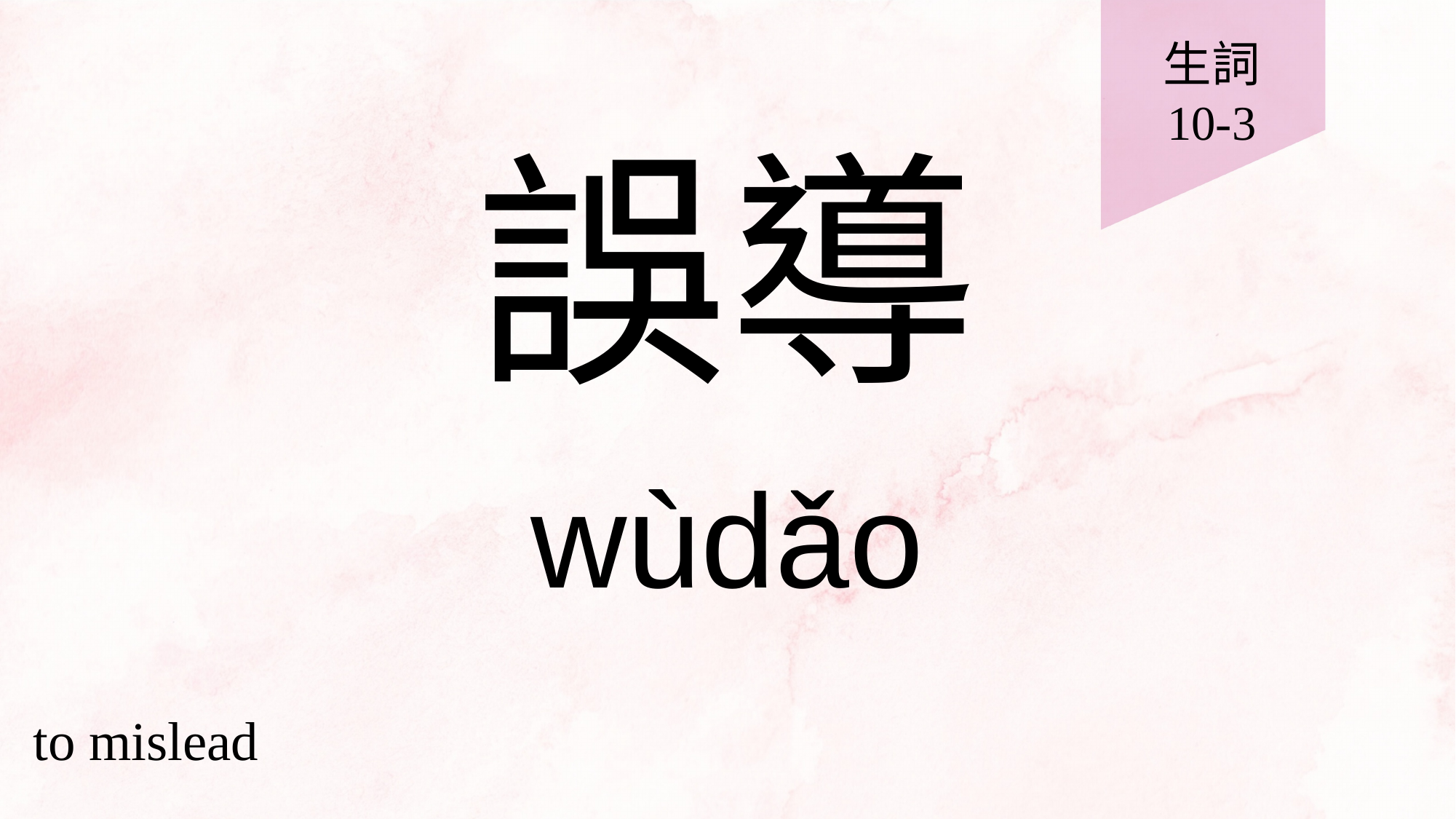

生詞
10-3
# 誤導
wùdǎo
to mislead